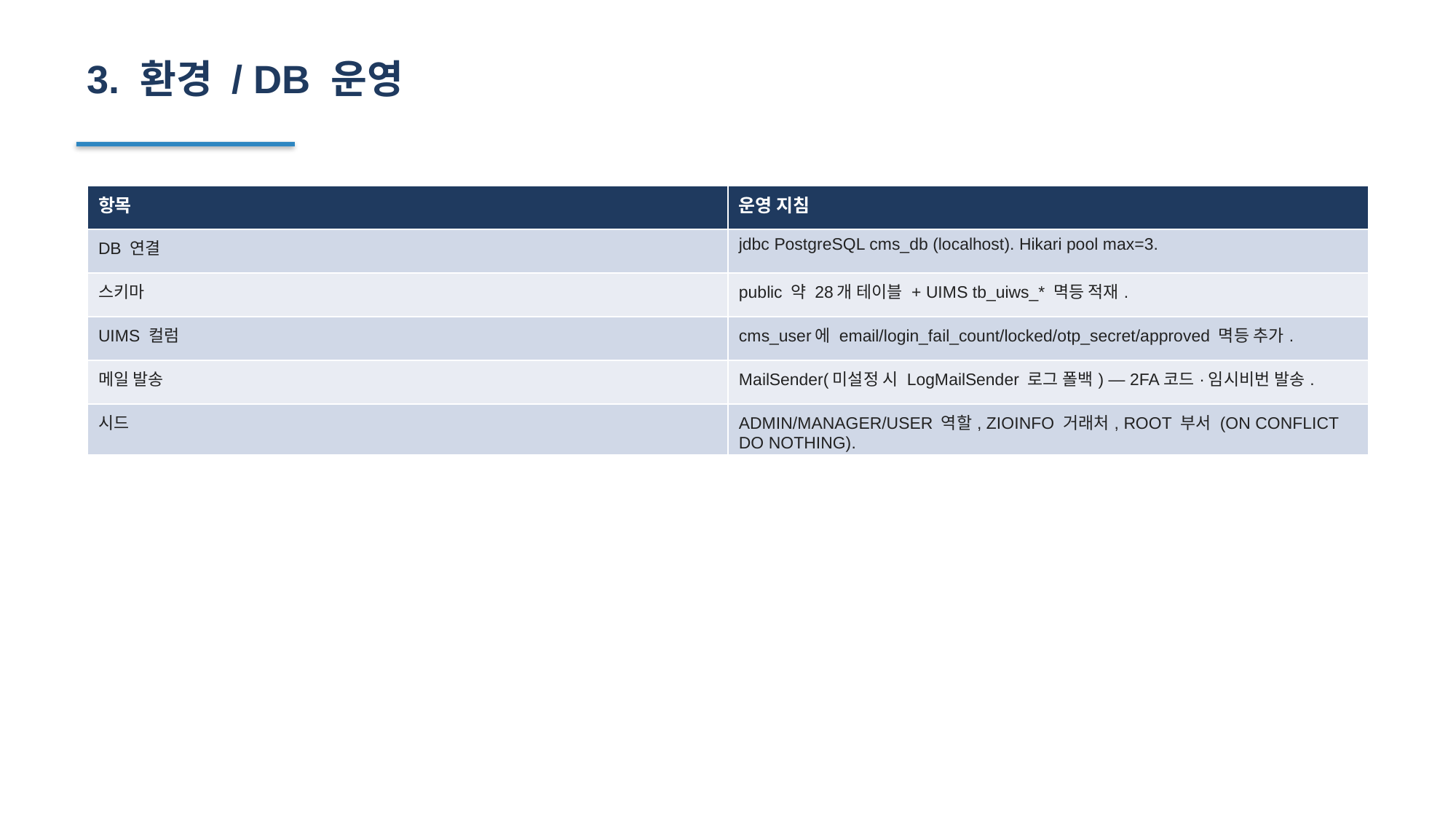

3. 환경 / DB 운영

| 항목 | 운영 지침 |
| --- | --- |
| DB 연결 | jdbc PostgreSQL cms\_db (localhost). Hikari pool max=3. |
| 스키마 | public 약 28개 테이블 + UIMS tb\_uiws\_\* 멱등 적재. |
| UIMS 컬럼 | cms\_user에 email/login\_fail\_count/locked/otp\_secret/approved 멱등 추가. |
| 메일 발송 | MailSender(미설정 시 LogMailSender 로그 폴백) — 2FA코드·임시비번 발송. |
| 시드 | ADMIN/MANAGER/USER 역할, ZIOINFO 거래처, ROOT 부서 (ON CONFLICT DO NOTHING). |